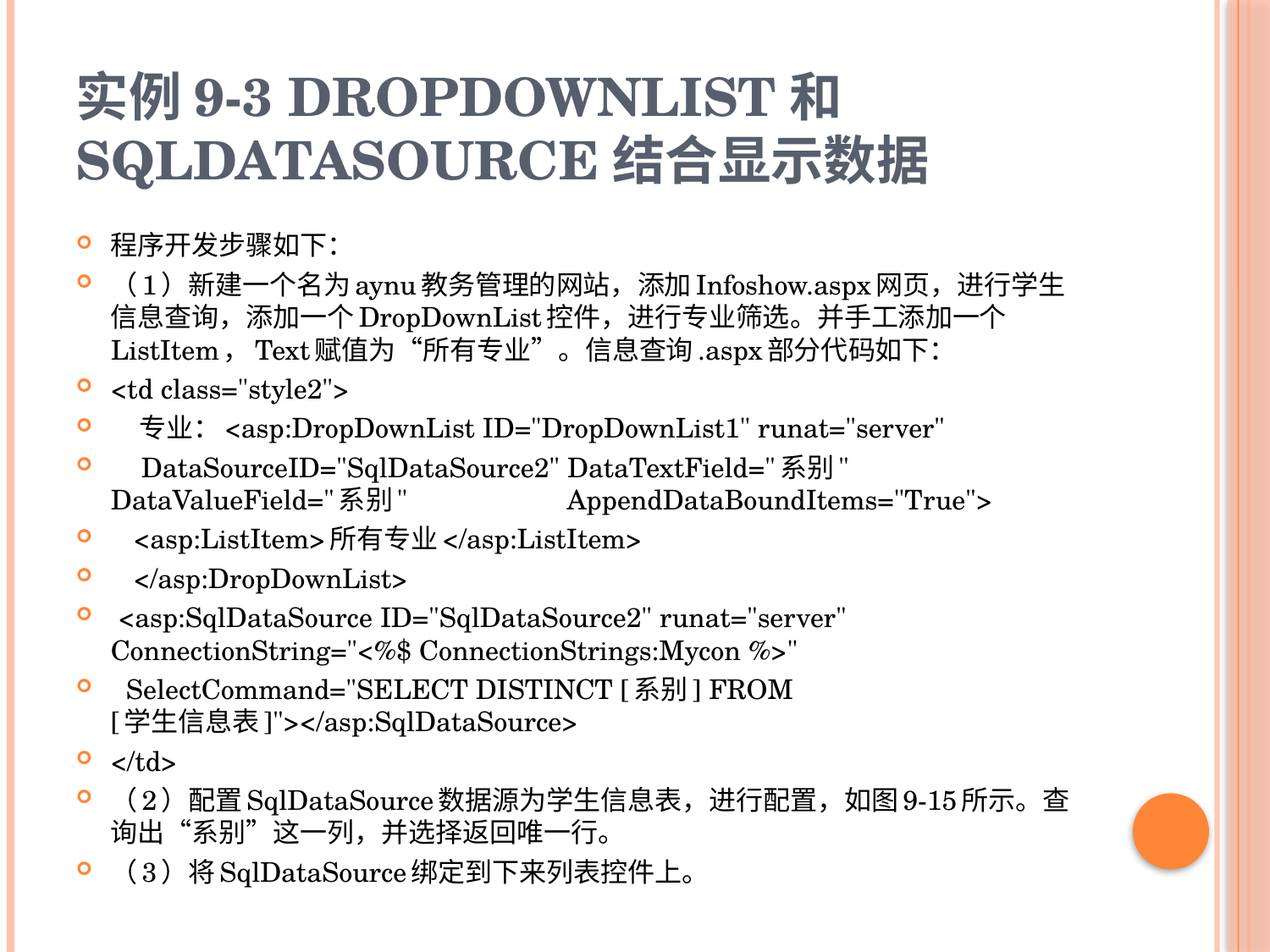

# 实例9-3 DropDownList和SqlDataSource结合显示数据
程序开发步骤如下：
（1）新建一个名为aynu教务管理的网站，添加Infoshow.aspx网页，进行学生信息查询，添加一个DropDownList控件，进行专业筛选。并手工添加一个ListItem，Text赋值为“所有专业”。信息查询.aspx部分代码如下：
<td class="style2">
    专业：<asp:DropDownList ID="DropDownList1" runat="server"
    DataSourceID="SqlDataSource2" DataTextField="系别" DataValueField="系别"                     AppendDataBoundItems="True">
   <asp:ListItem>所有专业</asp:ListItem>
   </asp:DropDownList>
 <asp:SqlDataSource ID="SqlDataSource2" runat="server"                     ConnectionString="<%$ ConnectionStrings:Mycon %>"
  SelectCommand="SELECT DISTINCT [系别] FROM [学生信息表]"></asp:SqlDataSource>
</td>
（2）配置SqlDataSource数据源为学生信息表，进行配置，如图9-15所示。查询出“系别”这一列，并选择返回唯一行。
（3）将SqlDataSource绑定到下来列表控件上。